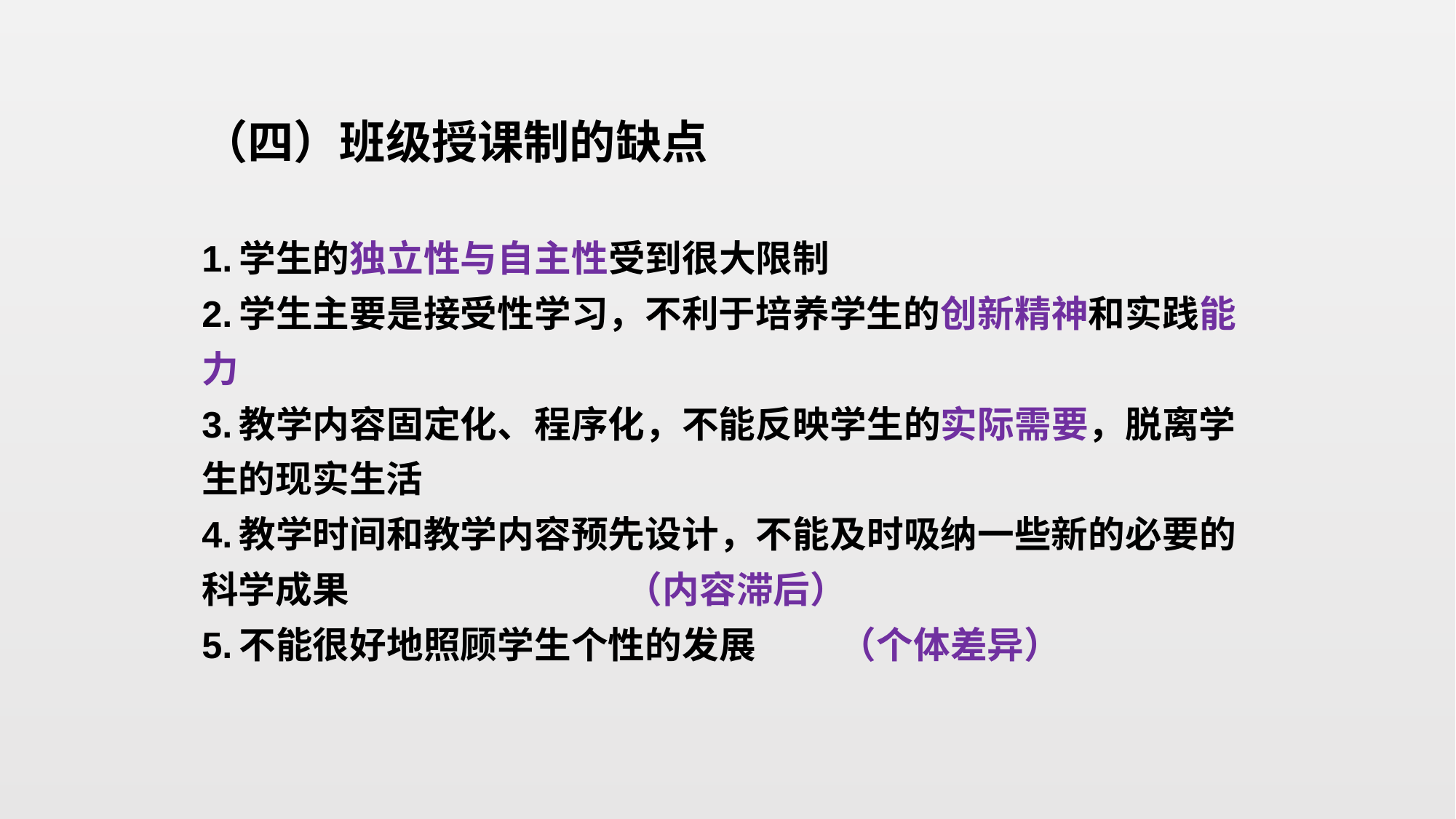

（四）班级授课制的缺点

1.学生的独立性与自主性受到很大限制
2.学生主要是接受性学习，不利于培养学生的创新精神和实践能力
3.教学内容固定化、程序化，不能反映学生的实际需要，脱离学生的现实生活
4.教学时间和教学内容预先设计，不能及时吸纳一些新的必要的科学成果                                 （内容滞后）
5.不能很好地照顾学生个性的发展          （个体差异）